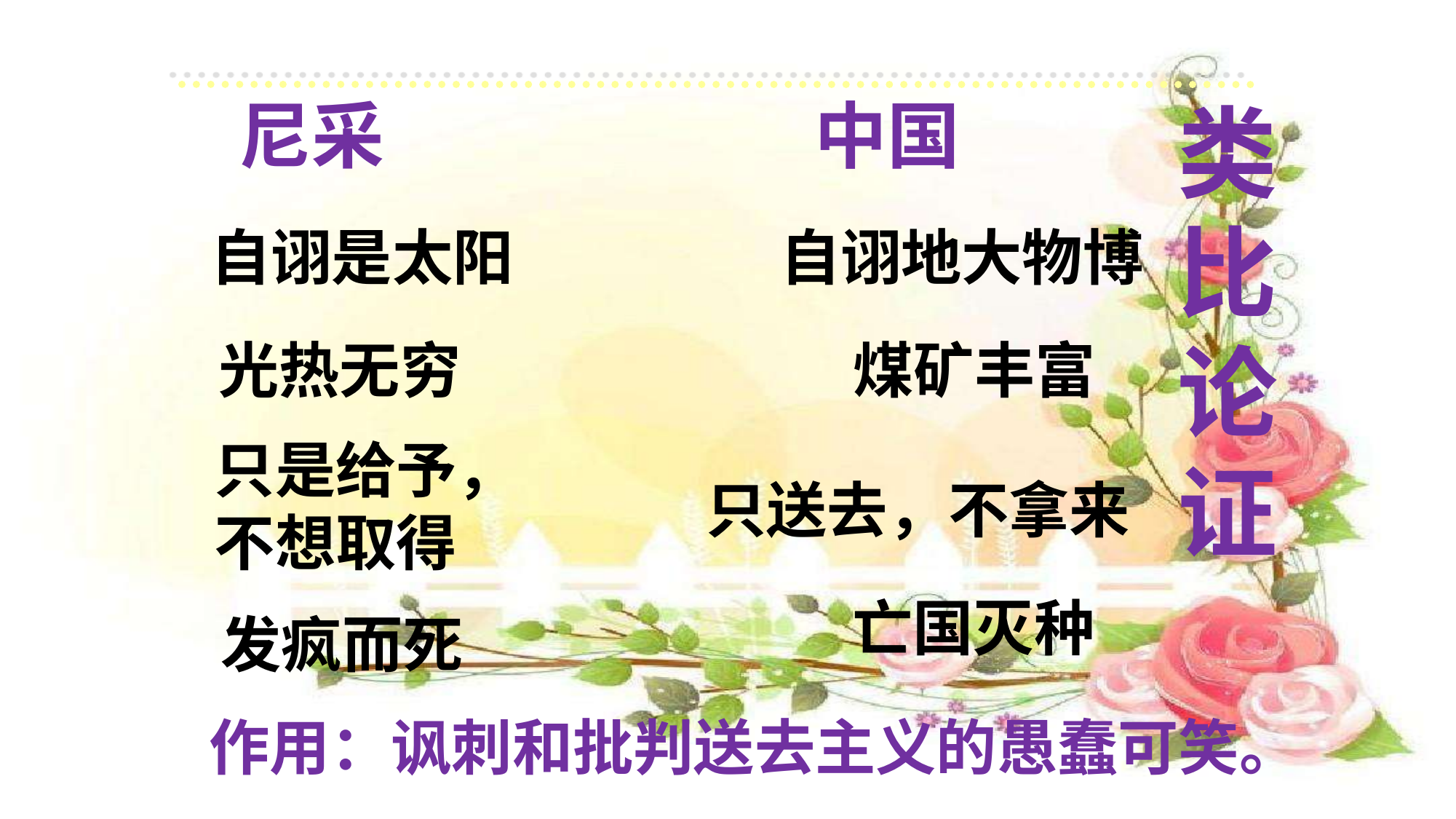

尼采                          中国

类比论证
自诩是太阳
自诩地大物博
光热无穷
煤矿丰富
只是给予，不想取得
只送去，不拿来
亡国灭种
发疯而死
作用：讽刺和批判送去主义的愚蠢可笑。